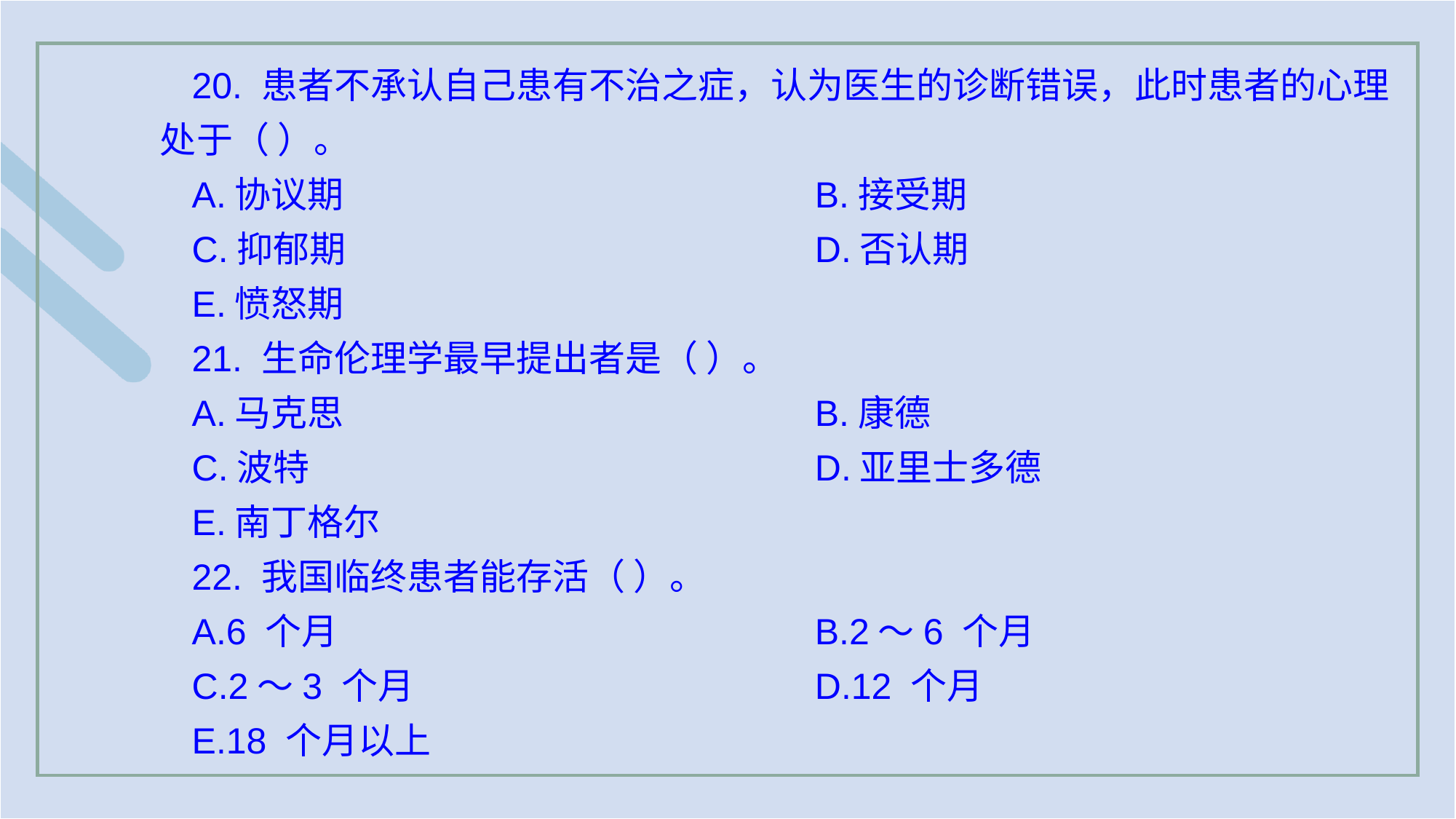

20. 患者不承认自己患有不治之症，认为医生的诊断错误，此时患者的心理处于（ ）。
A.协议期 					B.接受期
C.抑郁期 					D.否认期
E.愤怒期
21. 生命伦理学最早提出者是（ ）。
A.马克思 					B.康德
C.波特					D.亚里士多德
E.南丁格尔
22. 我国临终患者能存活（ ）。
A.6 个月 					B.2～6 个月
C.2～3 个月				D.12 个月
E.18 个月以上